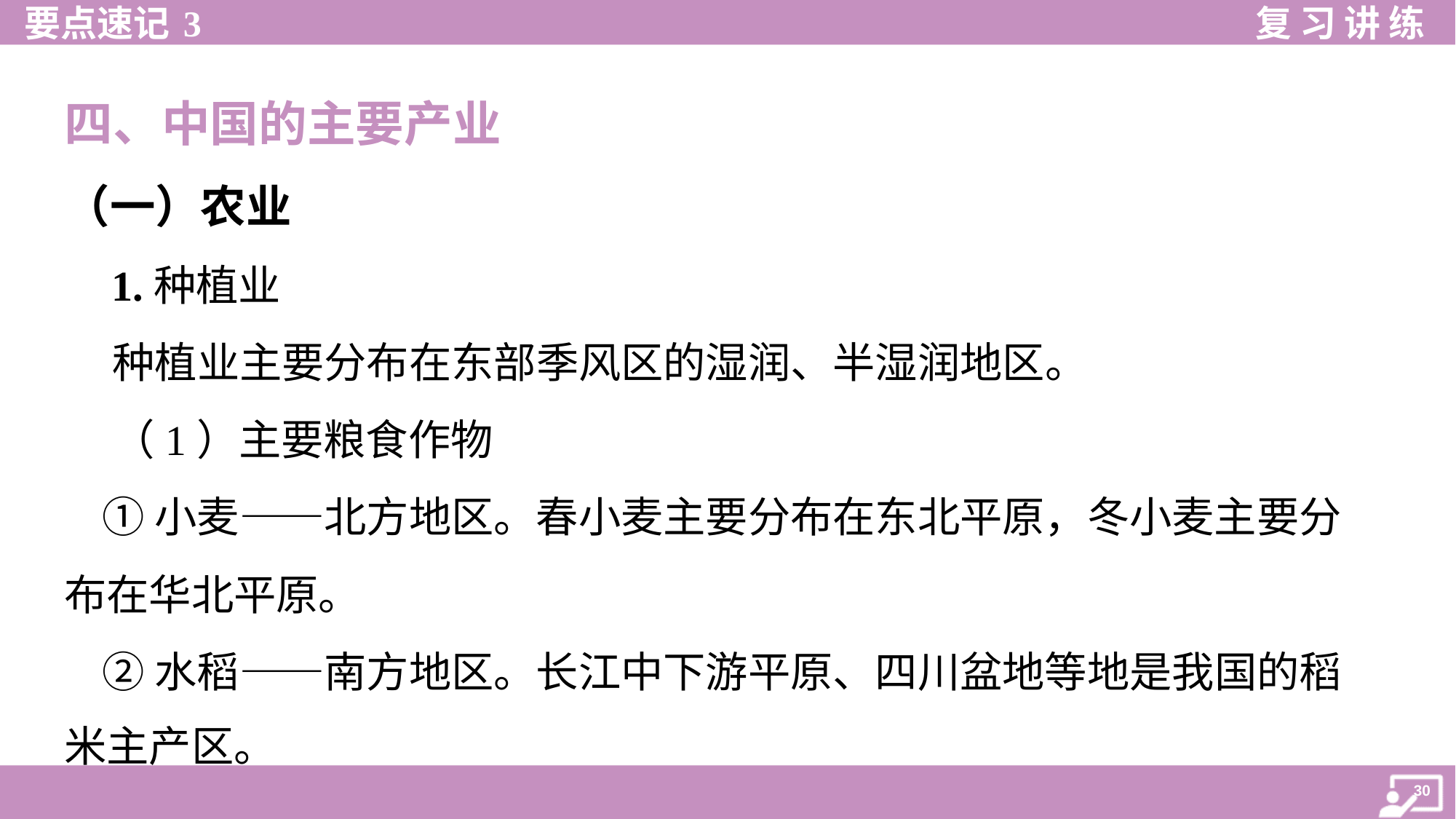

四、中国的主要产业
（一）农业
    1.种植业
    种植业主要分布在东部季风区的湿润、半湿润地区。
    （1）主要粮食作物
    ①小麦——北方地区。春小麦主要分布在东北平原，冬小麦主要分
布在华北平原。
    ②水稻——南方地区。长江中下游平原、四川盆地等地是我国的稻
米主产区。